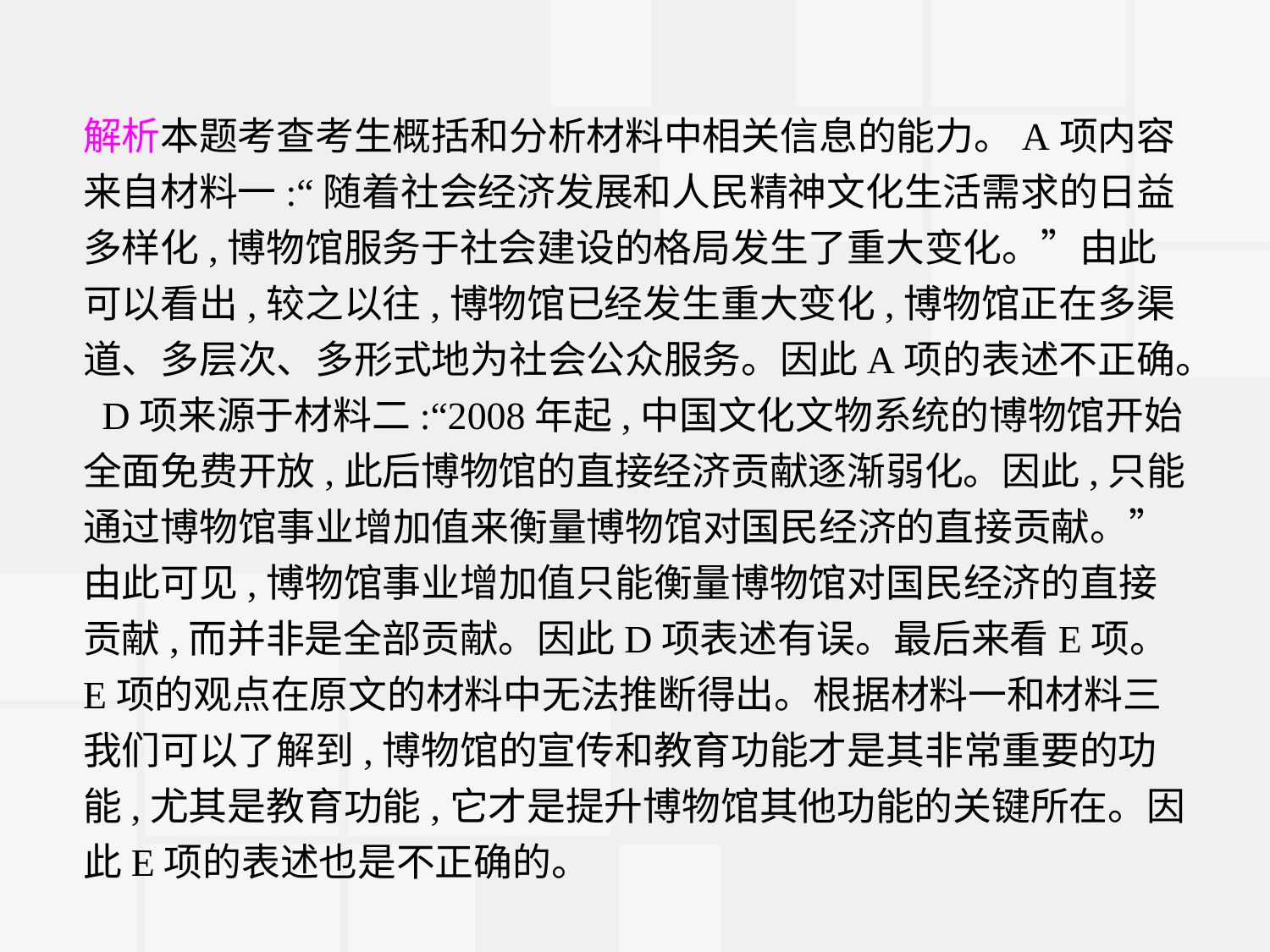

解析本题考查考生概括和分析材料中相关信息的能力。A项内容来自材料一:“随着社会经济发展和人民精神文化生活需求的日益多样化,博物馆服务于社会建设的格局发生了重大变化。”由此可以看出,较之以往,博物馆已经发生重大变化,博物馆正在多渠道、多层次、多形式地为社会公众服务。因此A项的表述不正确。 D项来源于材料二:“2008年起,中国文化文物系统的博物馆开始全面免费开放,此后博物馆的直接经济贡献逐渐弱化。因此,只能通过博物馆事业增加值来衡量博物馆对国民经济的直接贡献。”由此可见,博物馆事业增加值只能衡量博物馆对国民经济的直接贡献,而并非是全部贡献。因此D项表述有误。最后来看E项。E项的观点在原文的材料中无法推断得出。根据材料一和材料三我们可以了解到,博物馆的宣传和教育功能才是其非常重要的功能,尤其是教育功能,它才是提升博物馆其他功能的关键所在。因此E项的表述也是不正确的。